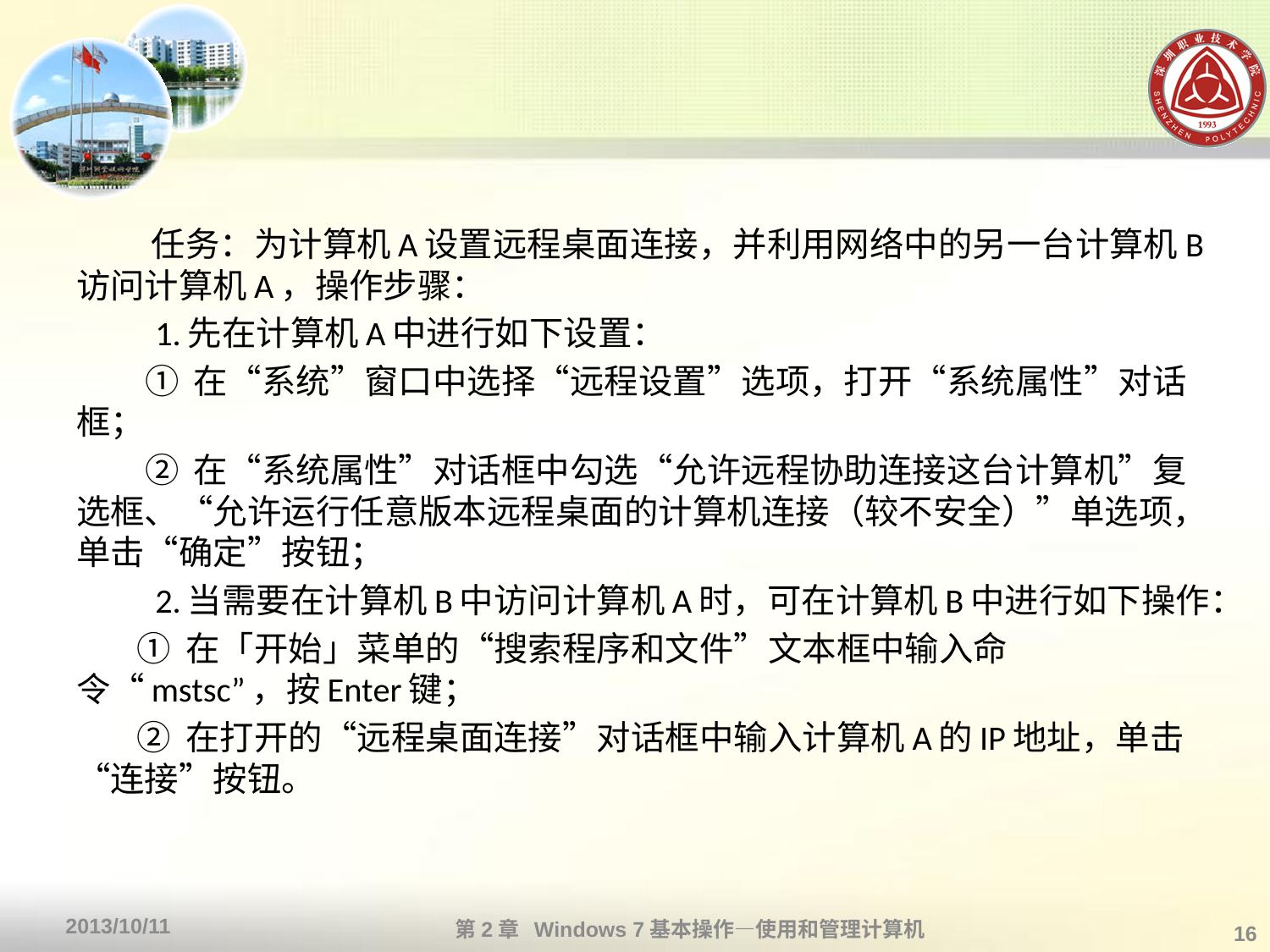

#
         任务：为计算机A设置远程桌面连接，并利用网络中的另一台计算机B访问计算机A，操作步骤：
　     1.先在计算机A中进行如下设置：
         ① 在“系统”窗口中选择“远程设置”选项，打开“系统属性”对话框；
         ② 在“系统属性”对话框中勾选“允许远程协助连接这台计算机”复选框、“允许运行任意版本远程桌面的计算机连接（较不安全）”单选项，单击“确定”按钮；
　     2.当需要在计算机B中访问计算机A时，可在计算机B中进行如下操作：
        ① 在「开始」菜单的“搜索程序和文件”文本框中输入命令“mstsc”，按Enter键；
        ② 在打开的“远程桌面连接”对话框中输入计算机A的IP地址，单击“连接”按钮。
第2章  Windows 7基本操作—使用和管理计算机
2013/10/11
16